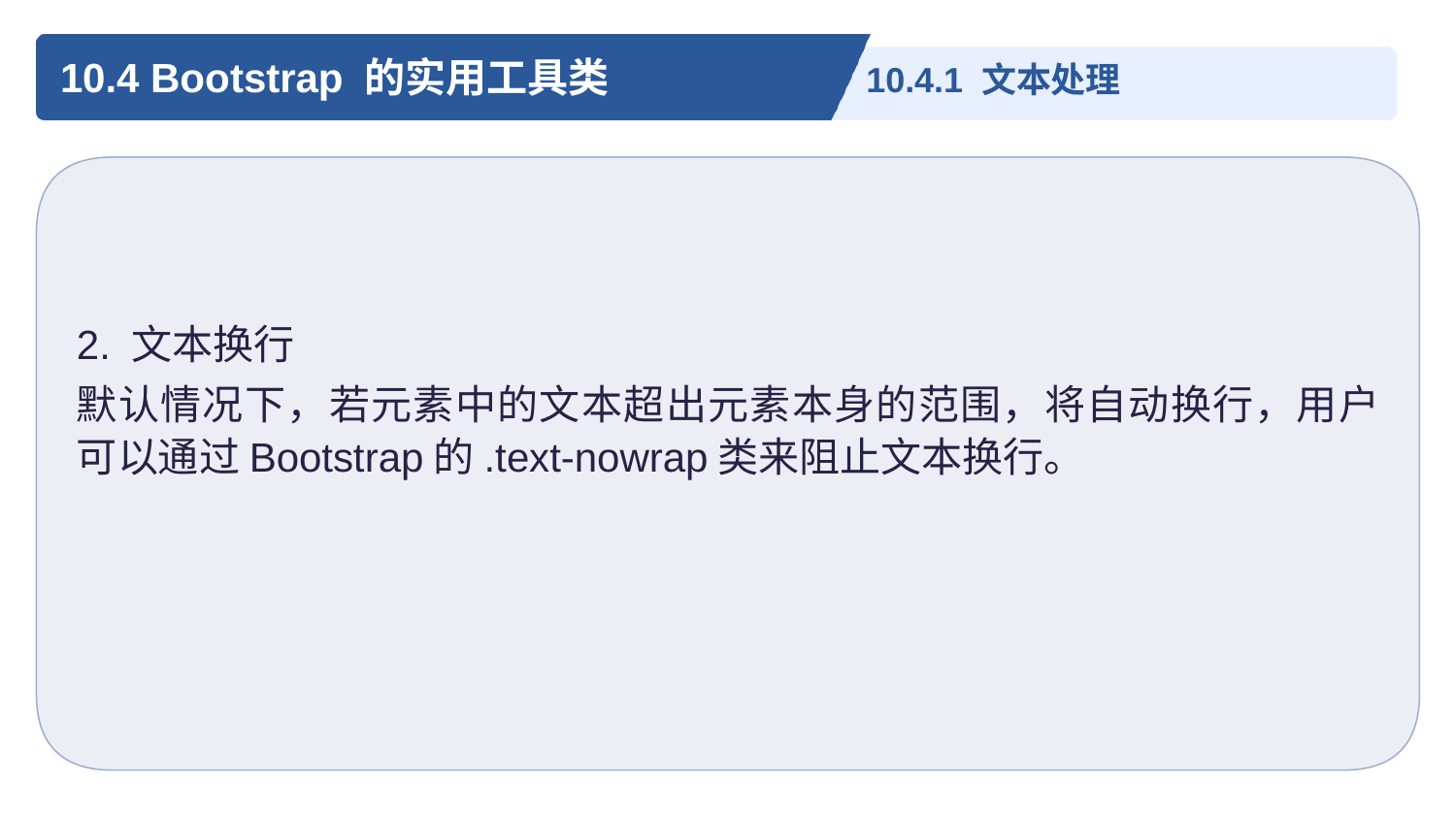

10.4 Bootstrap 的实用工具类
10.4.1 文本处理

2. 文本换行
默认情况下，若元素中的文本超出元素本身的范围，将自动换行，用户可以通过Bootstrap的.text-nowrap类来阻止文本换行。